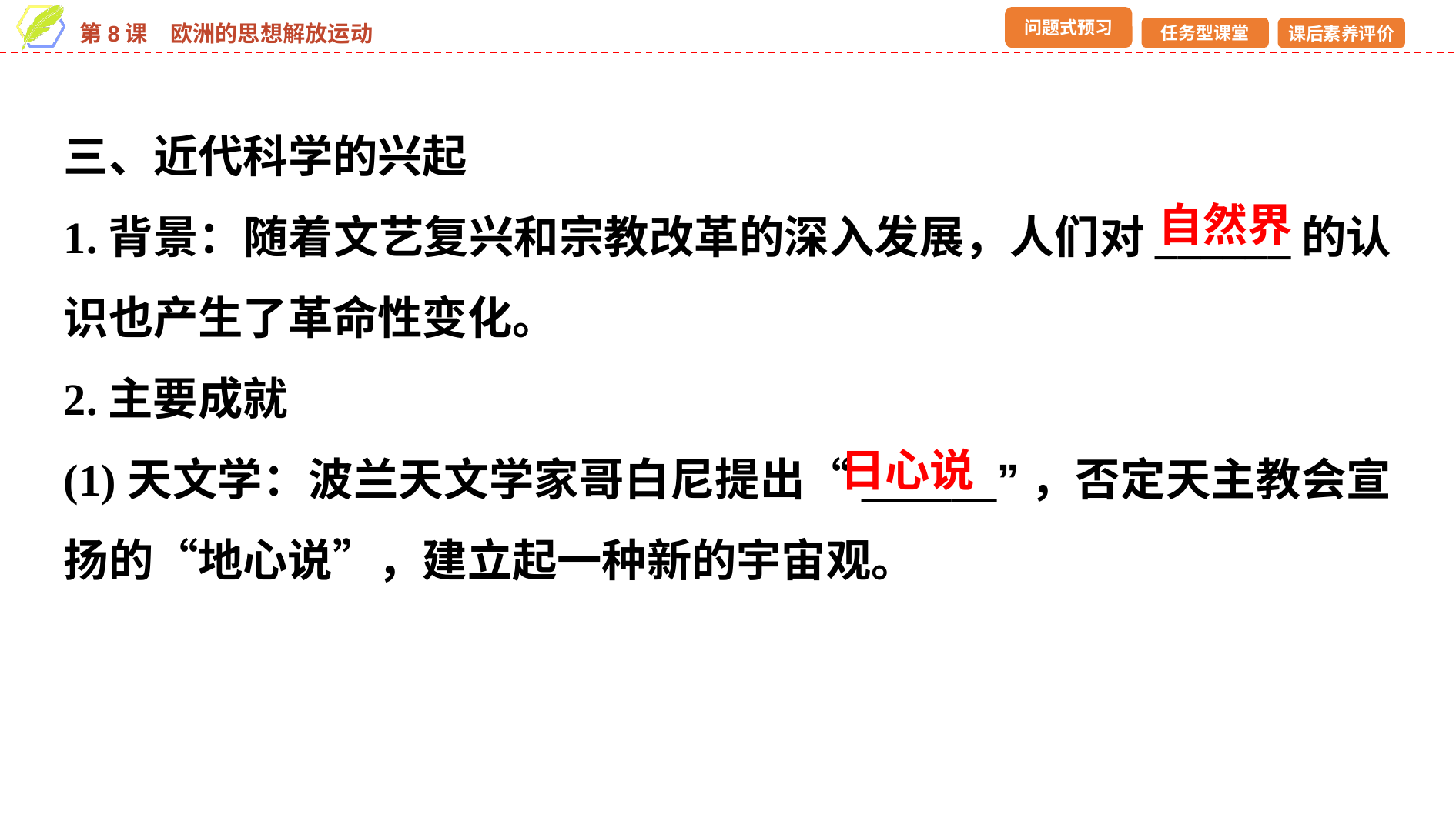

三、近代科学的兴起
1.背景：随着文艺复兴和宗教改革的深入发展，人们对______的认识也产生了革命性变化。
2.主要成就
(1)天文学：波兰天文学家哥白尼提出“______”，否定天主教会宣扬的“地心说”，建立起一种新的宇宙观。
自然界
日心说